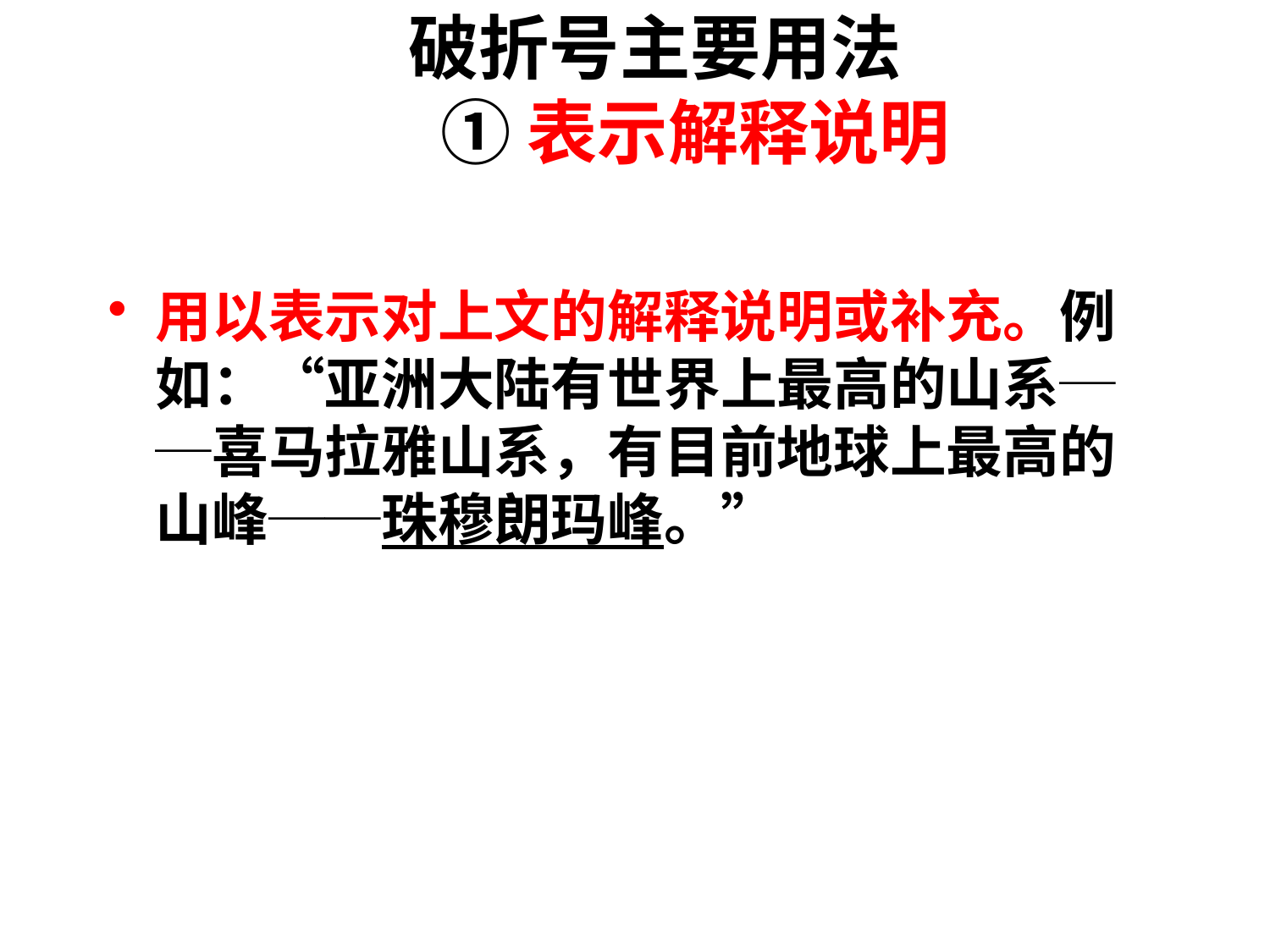

# 破折号主要用法 ① 表示解释说明
用以表示对上文的解释说明或补充。例如：“亚洲大陆有世界上最高的山系──喜马拉雅山系，有目前地球上最高的山峰──珠穆朗玛峰。”